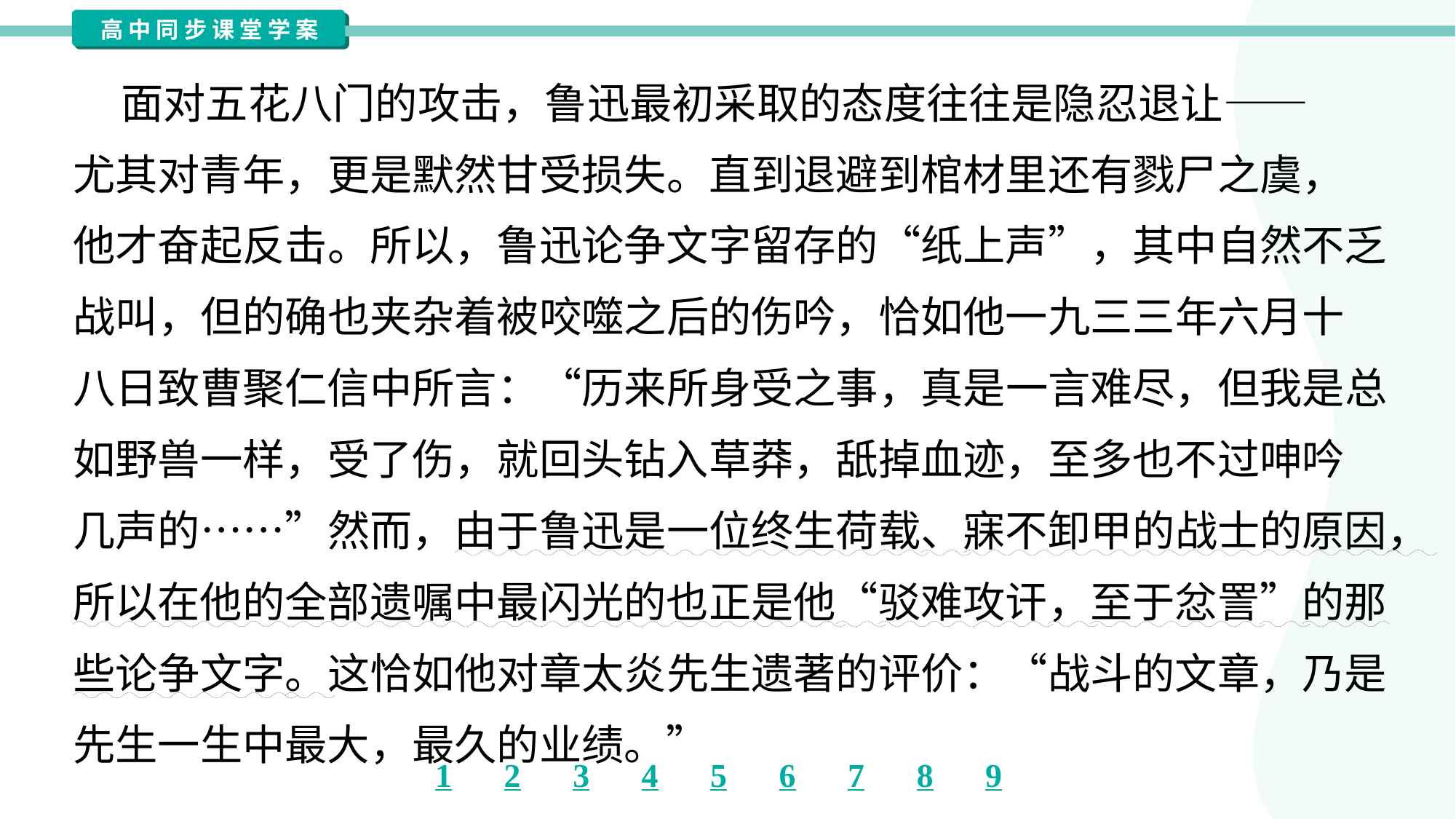

面对五花八门的攻击，鲁迅最初采取的态度往往是隐忍退让——
尤其对青年，更是默然甘受损失。直到退避到棺材里还有戮尸之虞，
他才奋起反击。所以，鲁迅论争文字留存的“纸上声”，其中自然不乏
战叫，但的确也夹杂着被咬噬之后的伤吟，恰如他一九三三年六月十
八日致曹聚仁信中所言：“历来所身受之事，真是一言难尽，但我是总
如野兽一样，受了伤，就回头钻入草莽，舐掉血迹，至多也不过呻吟
几声的……”然而，由于鲁迅是一位终生荷载、寐不卸甲的战士的原因，
所以在他的全部遗嘱中最闪光的也正是他“驳难攻讦，至于忿詈”的那
些论争文字。这恰如他对章太炎先生遗著的评价：“战斗的文章，乃是
先生一生中最大，最久的业绩。”